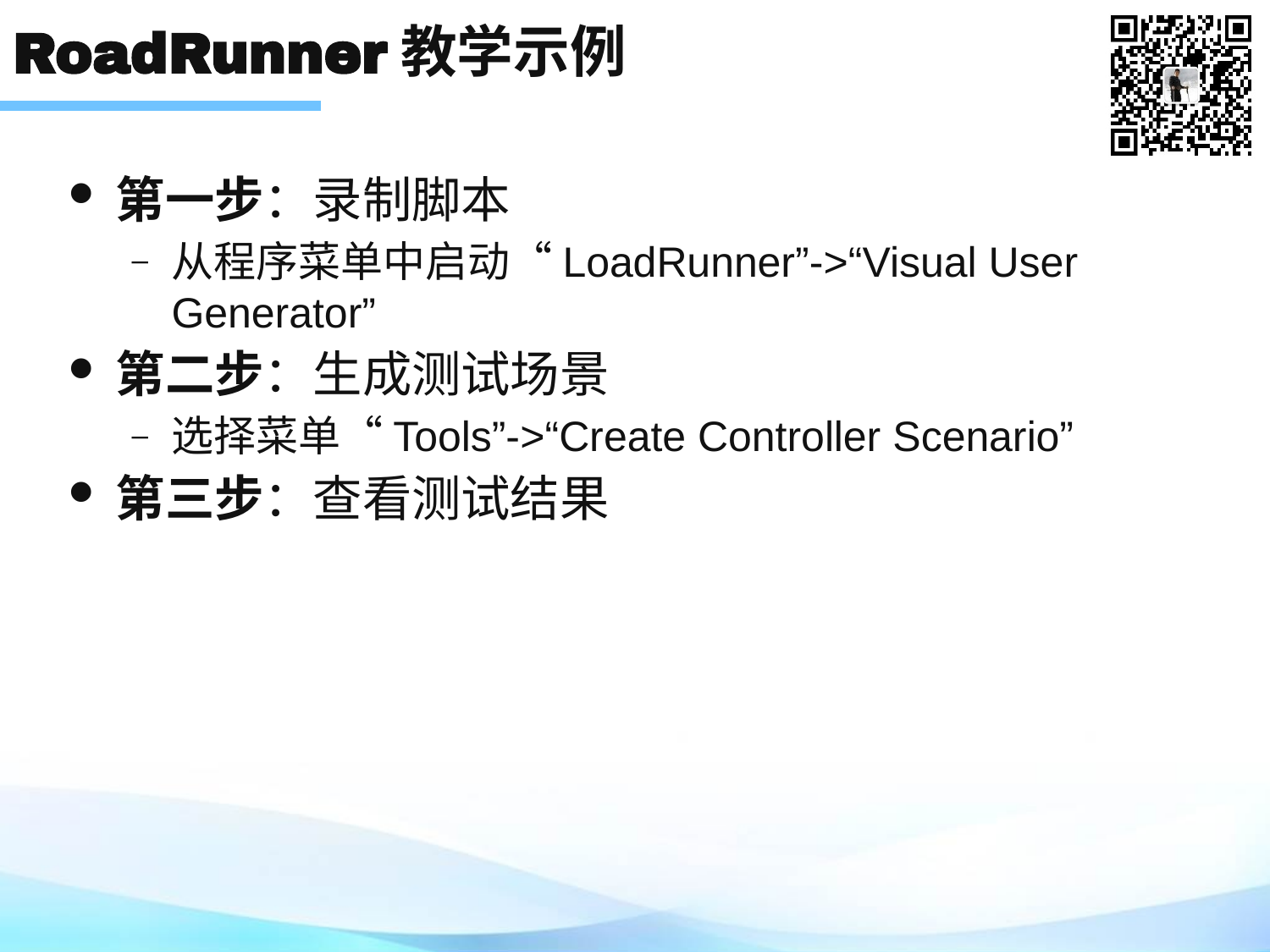

# RoadRunner教学示例
第一步：录制脚本
从程序菜单中启动“LoadRunner”->“Visual User Generator”
第二步：生成测试场景
选择菜单“Tools”->“Create Controller Scenario”
第三步：查看测试结果